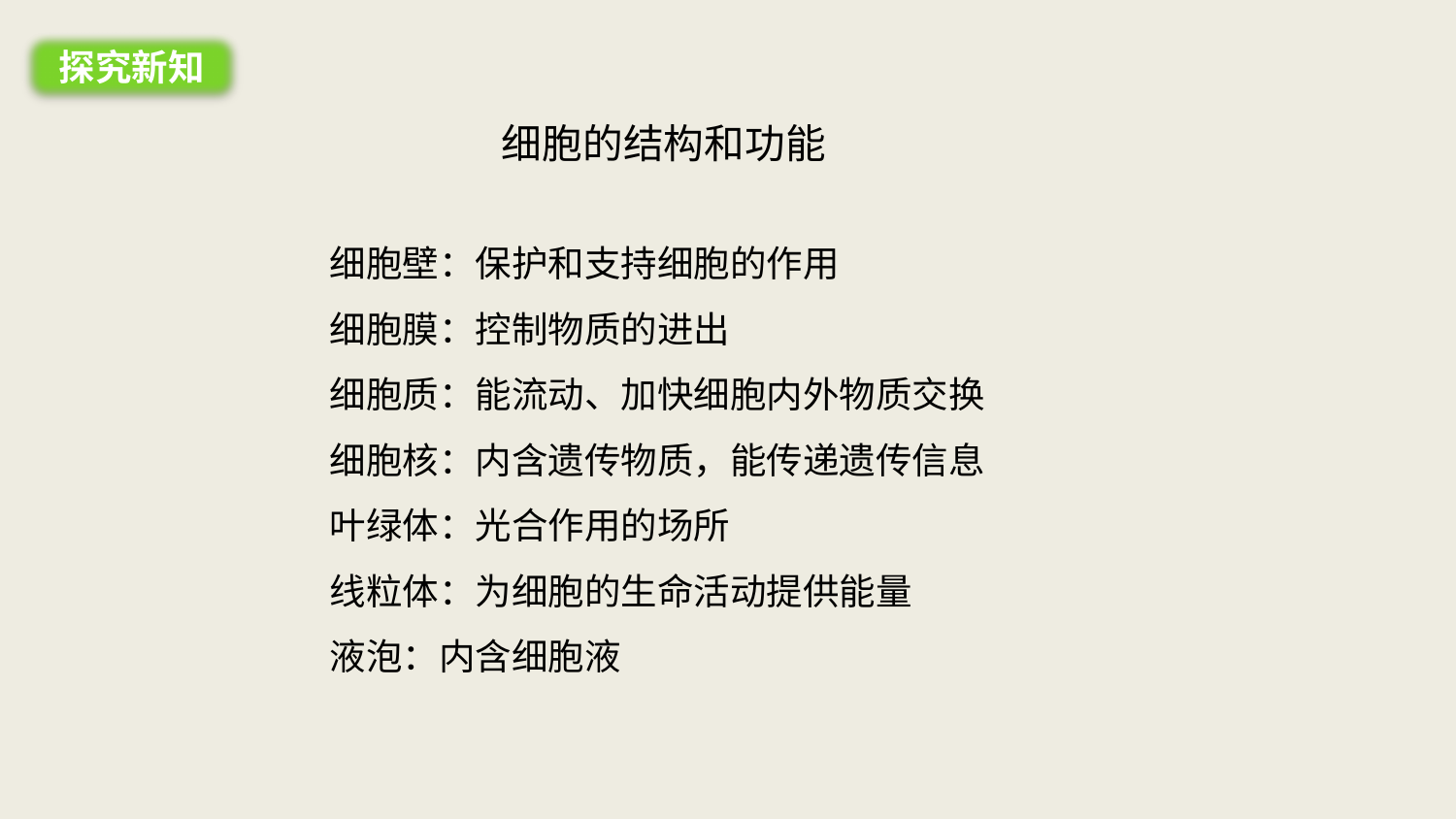

探究新知
# 细胞的结构和功能
细胞壁：保护和支持细胞的作用
细胞膜：控制物质的进出
细胞质：能流动、加快细胞内外物质交换
细胞核：内含遗传物质，能传递遗传信息
叶绿体：光合作用的场所
线粒体：为细胞的生命活动提供能量
液泡：内含细胞液